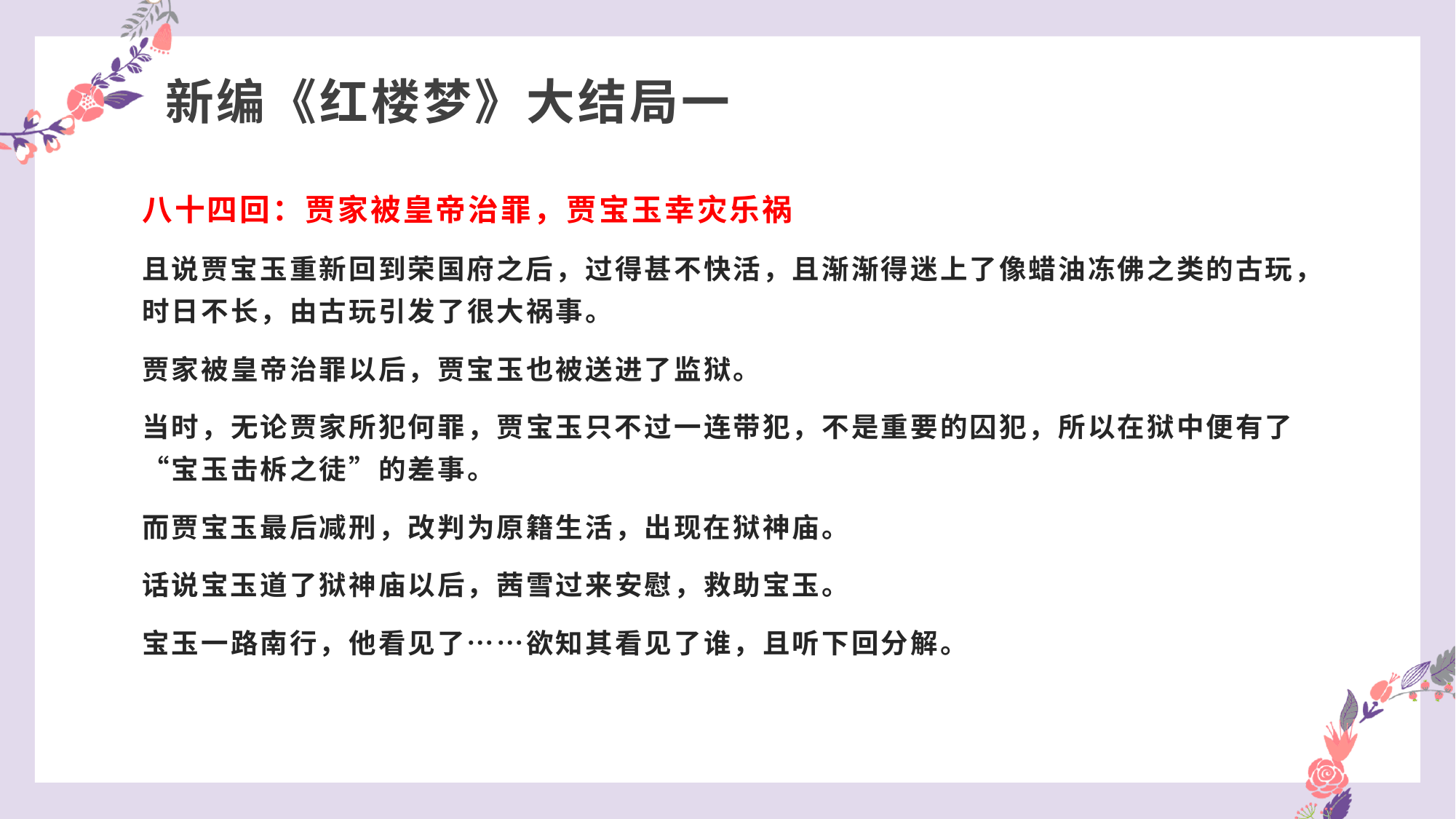

# 新编《红楼梦》大结局一
八十四回：贾家被皇帝治罪，贾宝玉幸灾乐祸
且说贾宝玉重新回到荣国府之后，过得甚不快活，且渐渐得迷上了像蜡油冻佛之类的古玩，时日不长，由古玩引发了很大祸事。
贾家被皇帝治罪以后，贾宝玉也被送进了监狱。
当时，无论贾家所犯何罪，贾宝玉只不过一连带犯，不是重要的囚犯，所以在狱中便有了“宝玉击柝之徒”的差事。
而贾宝玉最后减刑，改判为原籍生活，出现在狱神庙。
话说宝玉道了狱神庙以后，茜雪过来安慰，救助宝玉。
宝玉一路南行，他看见了……欲知其看见了谁，且听下回分解。